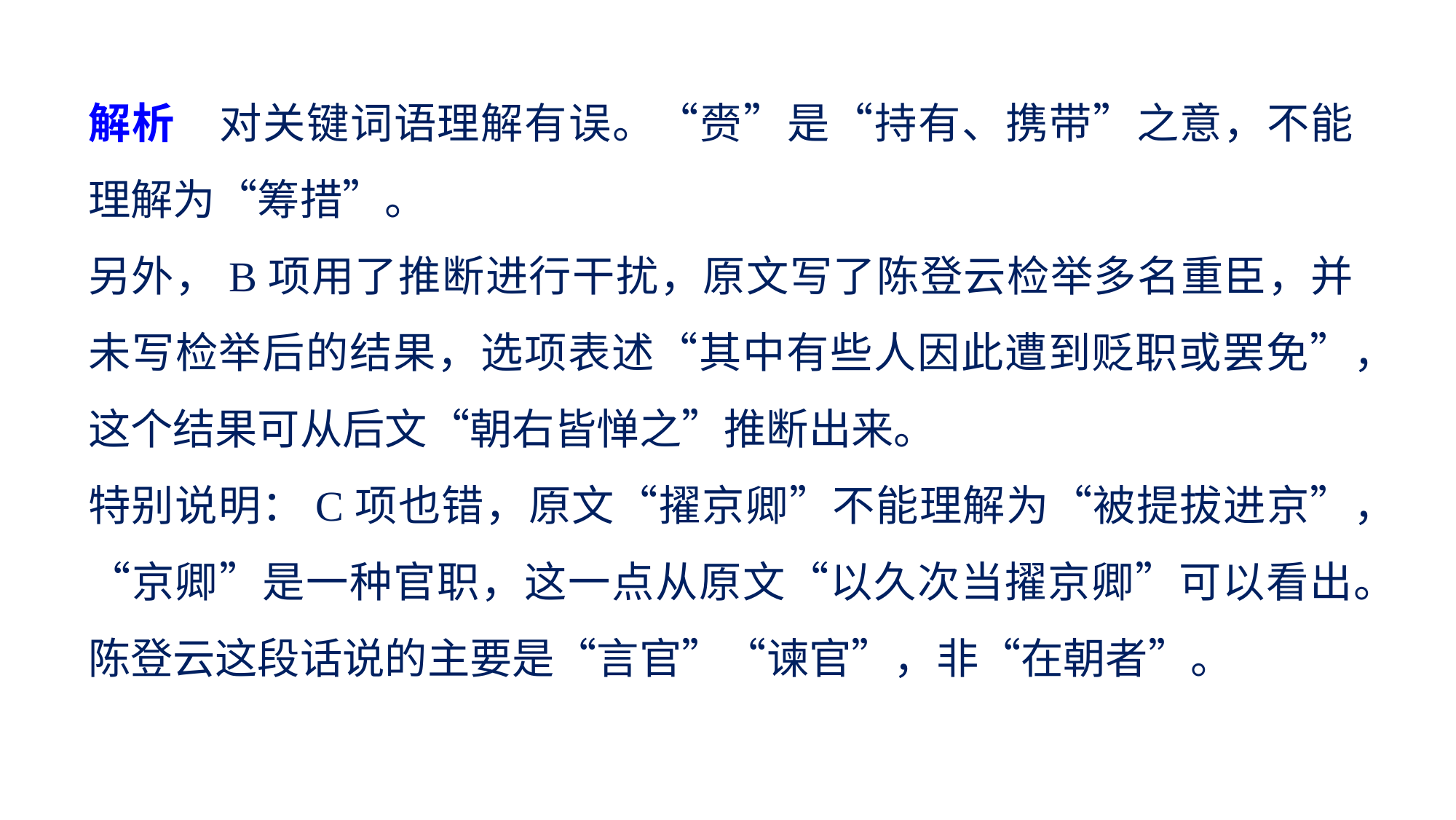

解析　对关键词语理解有误。“赍”是“持有、携带”之意，不能理解为“筹措”。
另外，B项用了推断进行干扰，原文写了陈登云检举多名重臣，并未写检举后的结果，选项表述“其中有些人因此遭到贬职或罢免”，这个结果可从后文“朝右皆惮之”推断出来。
特别说明：C项也错，原文“擢京卿”不能理解为“被提拔进京”，“京卿”是一种官职，这一点从原文“以久次当擢京卿”可以看出。陈登云这段话说的主要是“言官”“谏官”，非“在朝者”。